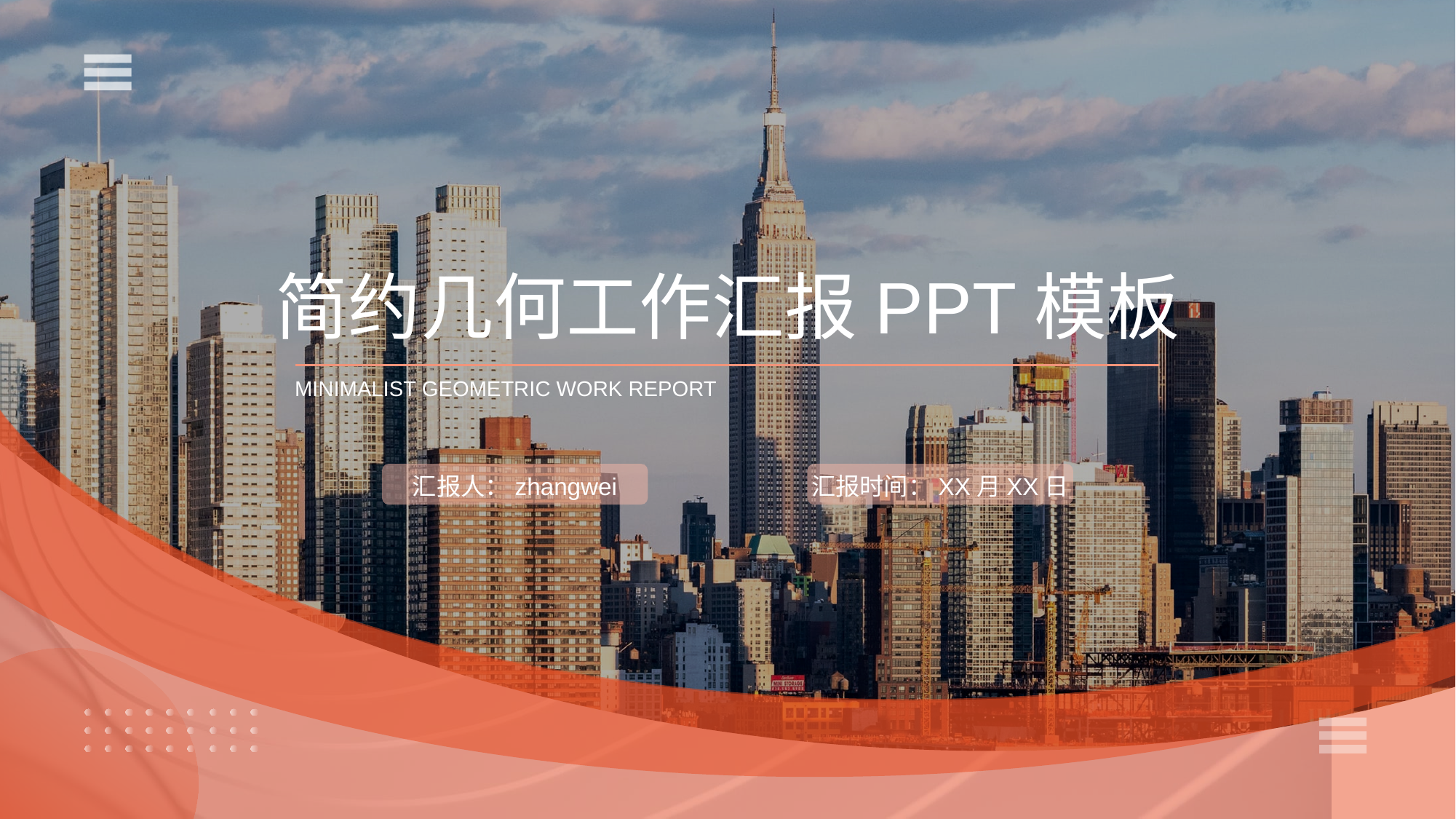

简约几何工作汇报PPT模板
MINIMALIST GEOMETRIC WORK REPORT

汇报人：zhangwei

汇报时间：XX月XX日